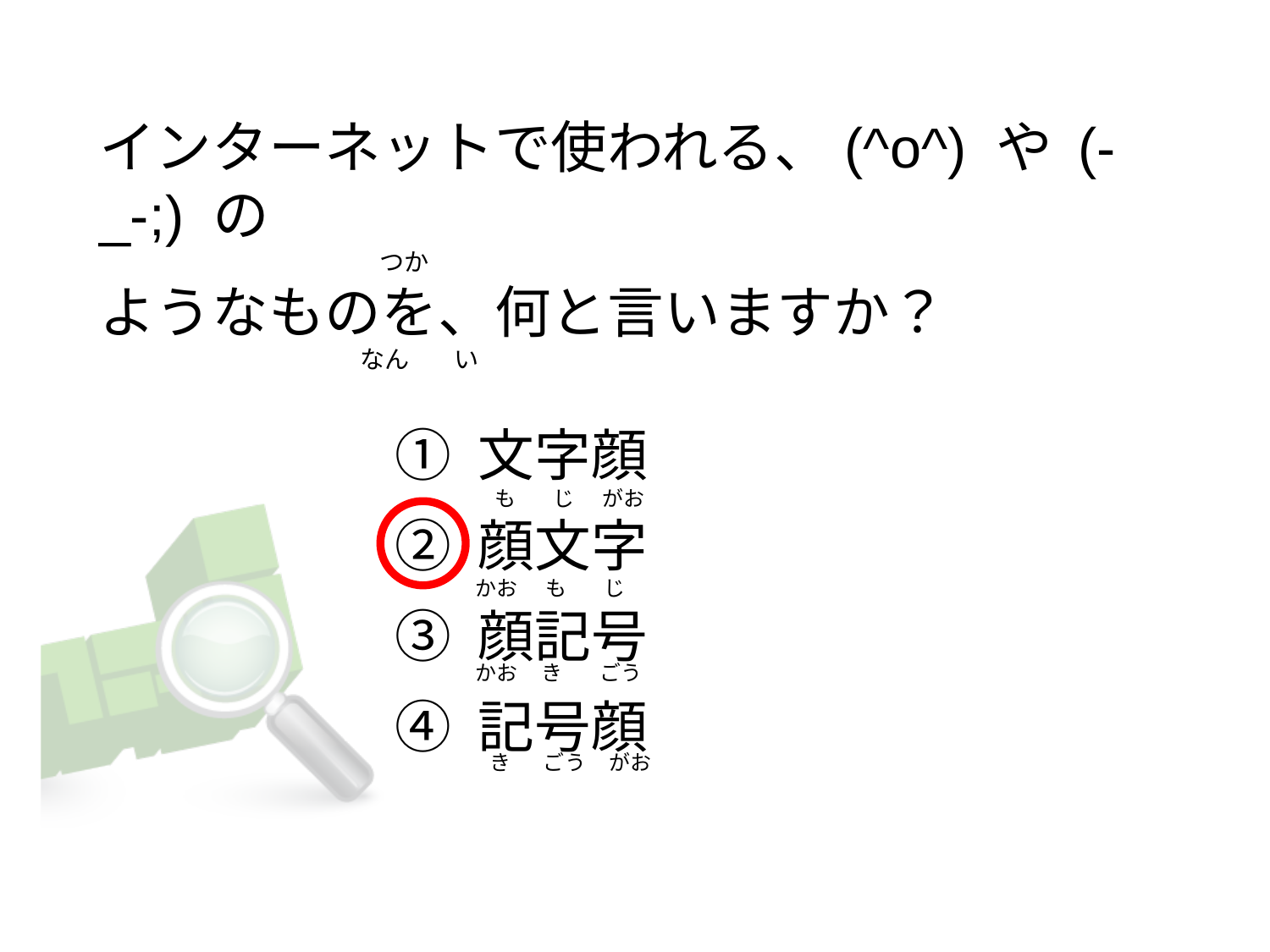

# インターネットで使われる、(^o^) や (-_-;) の                                                    つか ようなものを、何と言いますか？                             　               なん        い
① 文字顔
② 顔文字
③ 顔記号
④ 記号顔
   も        じ      がお

かお      も        じ
かお     き        ごう
  き       ごう     がお